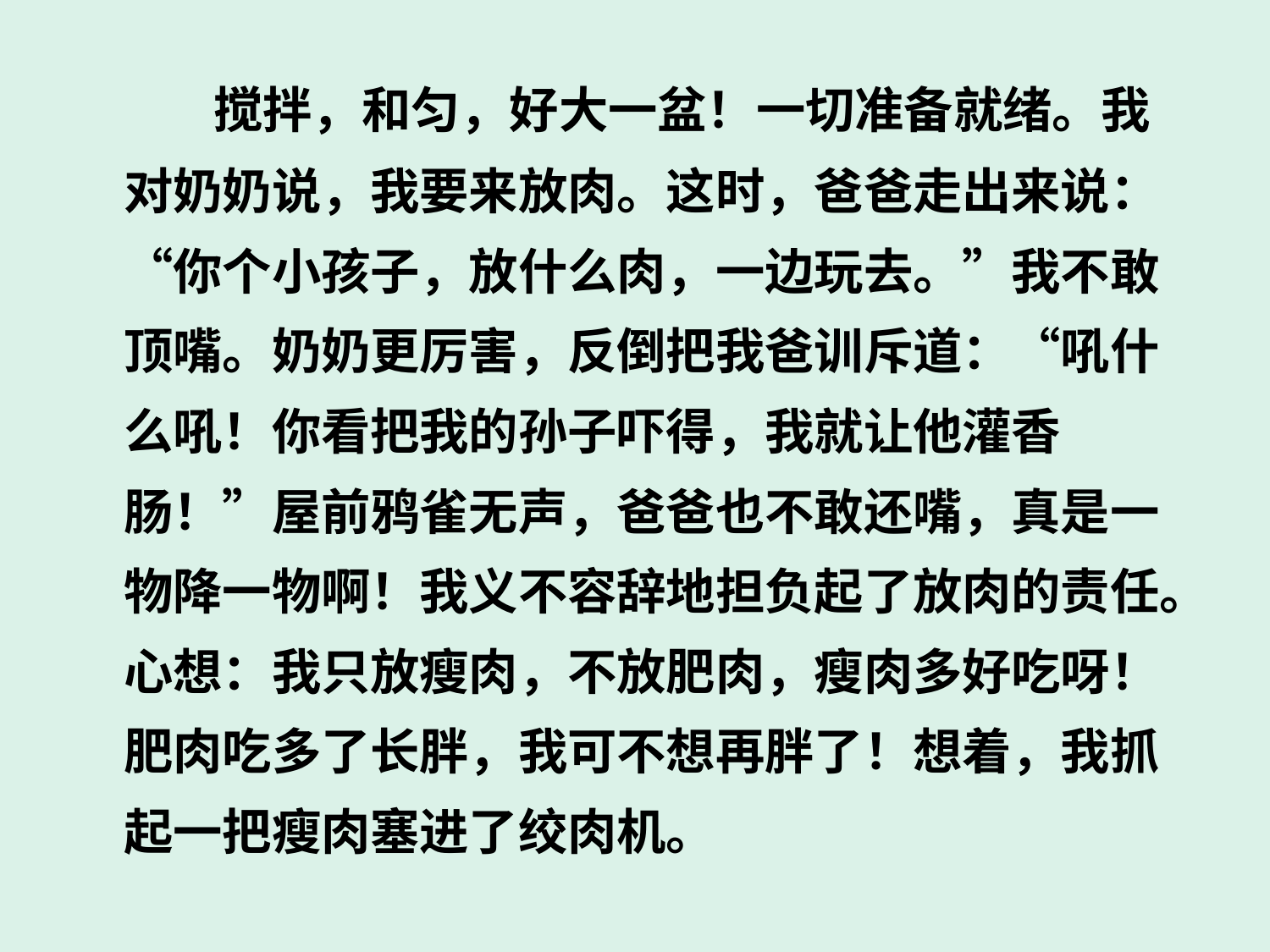

搅拌，和匀，好大一盆！一切准备就绪。我对奶奶说，我要来放肉。这时，爸爸走出来说：“你个小孩子，放什么肉，一边玩去。”我不敢顶嘴。奶奶更厉害，反倒把我爸训斥道：“吼什么吼！你看把我的孙子吓得，我就让他灌香肠！”屋前鸦雀无声，爸爸也不敢还嘴，真是一物降一物啊！我义不容辞地担负起了放肉的责任。心想：我只放瘦肉，不放肥肉，瘦肉多好吃呀！肥肉吃多了长胖，我可不想再胖了！想着，我抓起一把瘦肉塞进了绞肉机。